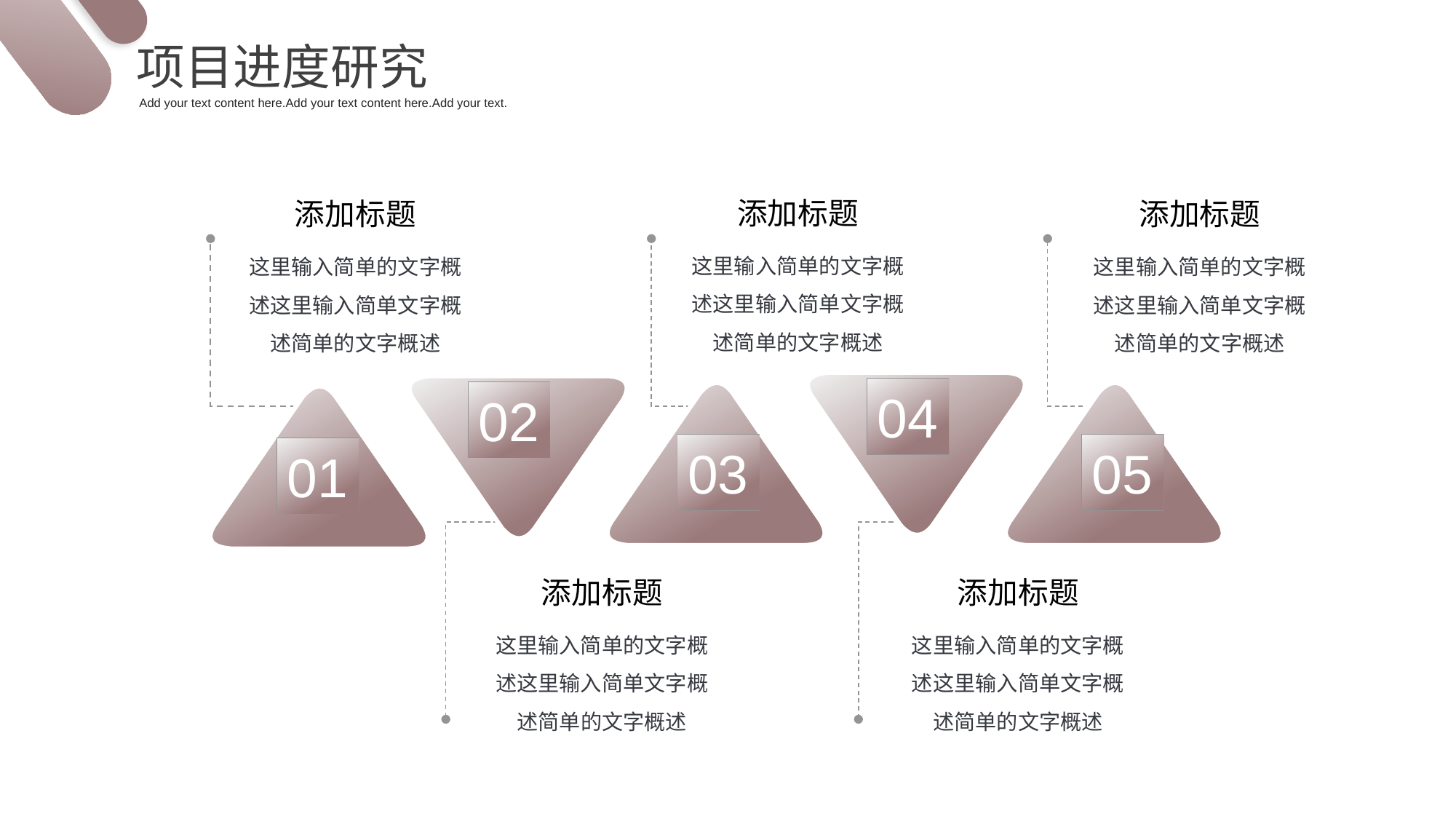

项目进度研究
Add your text content here.Add your text content here.Add your text.
添加标题
这里输入简单的文字概述这里输入简单文字概述简单的文字概述
添加标题
这里输入简单的文字概述这里输入简单文字概述简单的文字概述
添加标题
这里输入简单的文字概述这里输入简单文字概述简单的文字概述

04

02

03

05

01

添加标题
这里输入简单的文字概述这里输入简单文字概述简单的文字概述
添加标题
这里输入简单的文字概述这里输入简单文字概述简单的文字概述